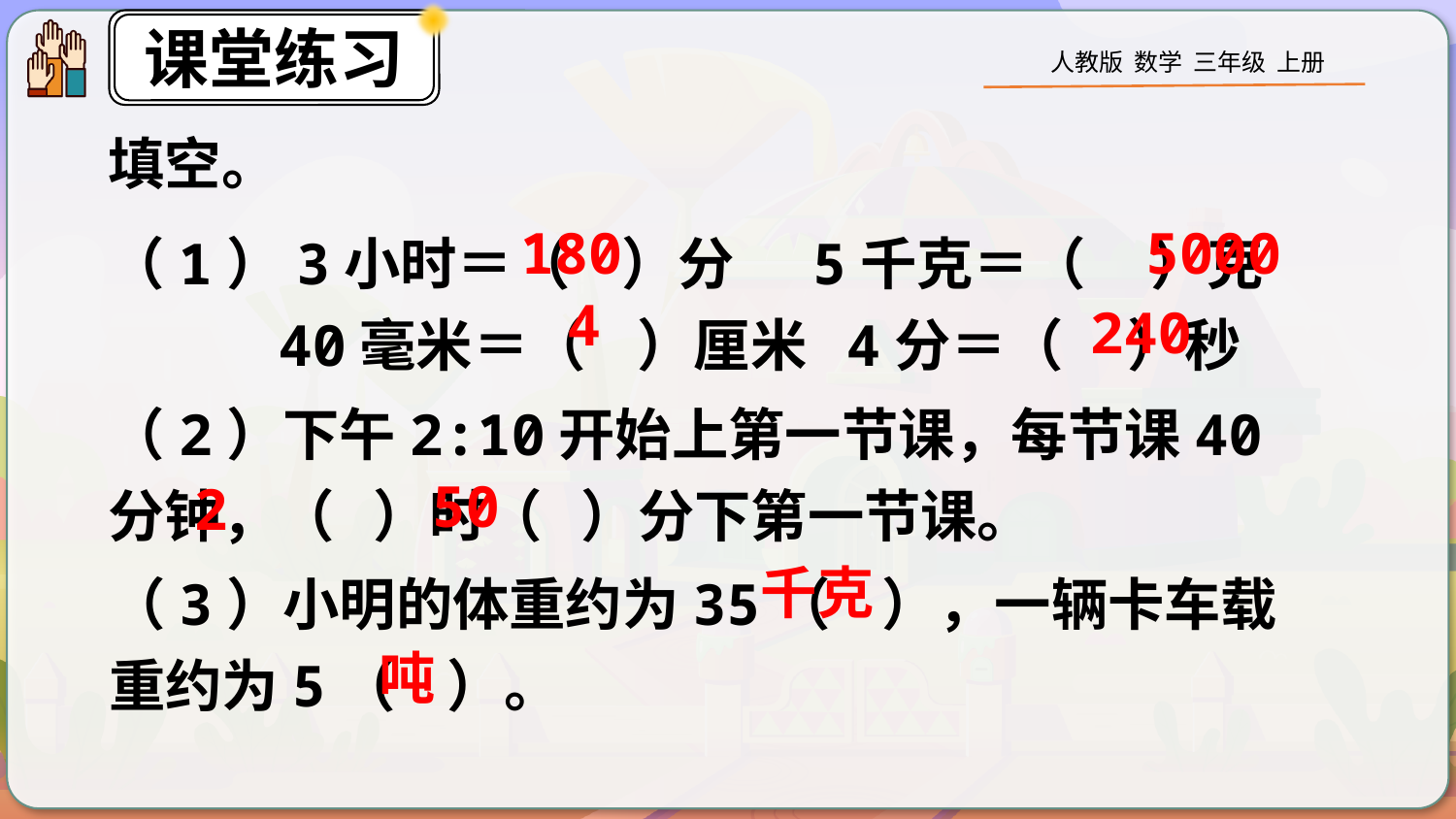

填空。
（1）3小时＝（    ）分     5千克＝（     ）克
     40毫米＝（    ）厘米  4分＝（     ）秒
180
5000
4
240
（2）下午2:10开始上第一节课，每节课40分钟，（   ）时（   ）分下第一节课。
50
2
（3）小明的体重约为35（    ），一辆卡车载重约为5（    ）。
千克
吨